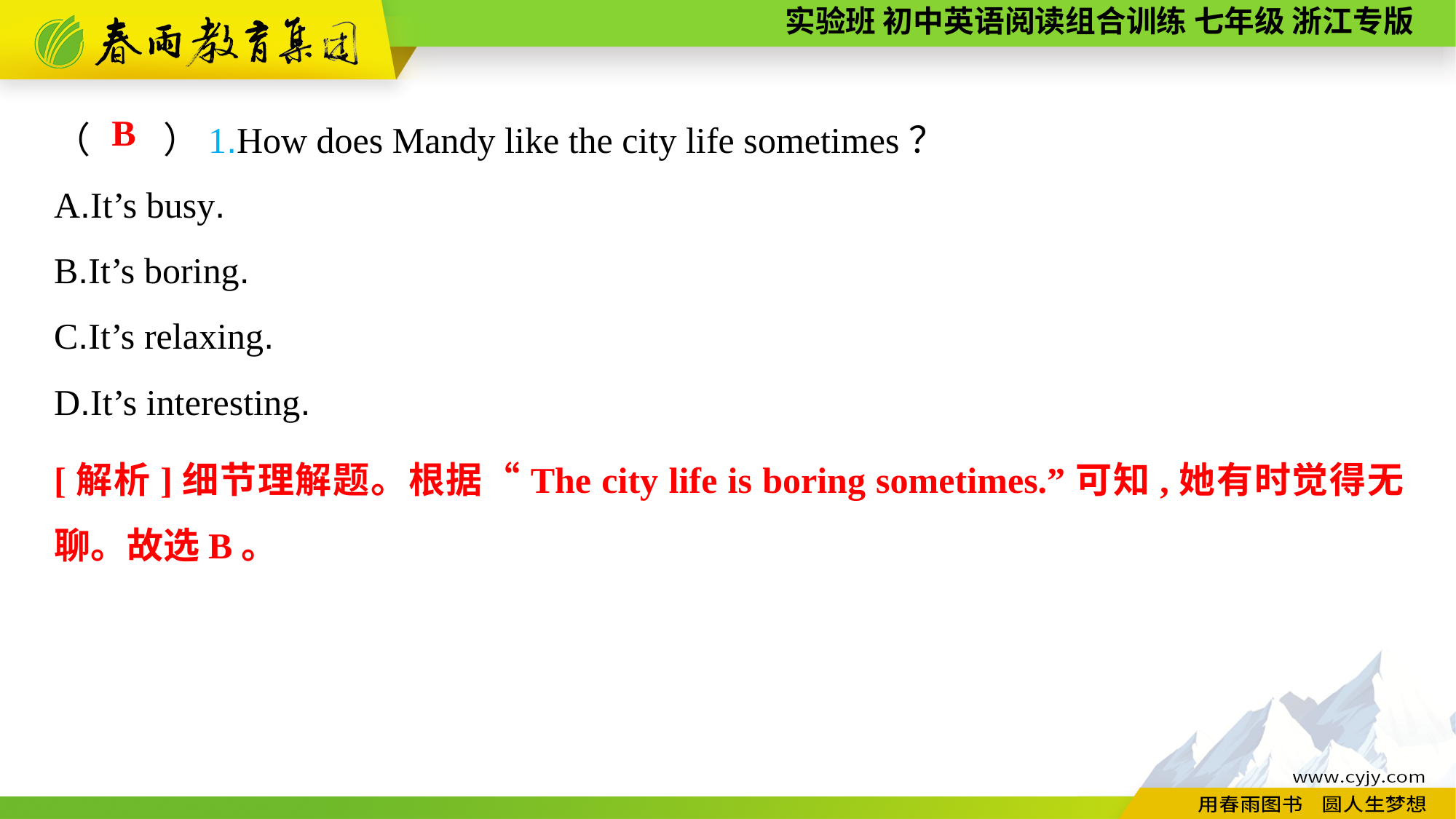

（　　）1.How does Mandy like the city life sometimes？
A.It’s busy.
B.It’s boring.
C.It’s relaxing.
D.It’s interesting.
B
[解析]细节理解题。根据“The city life is boring sometimes.”可知,她有时觉得无聊。故选B。